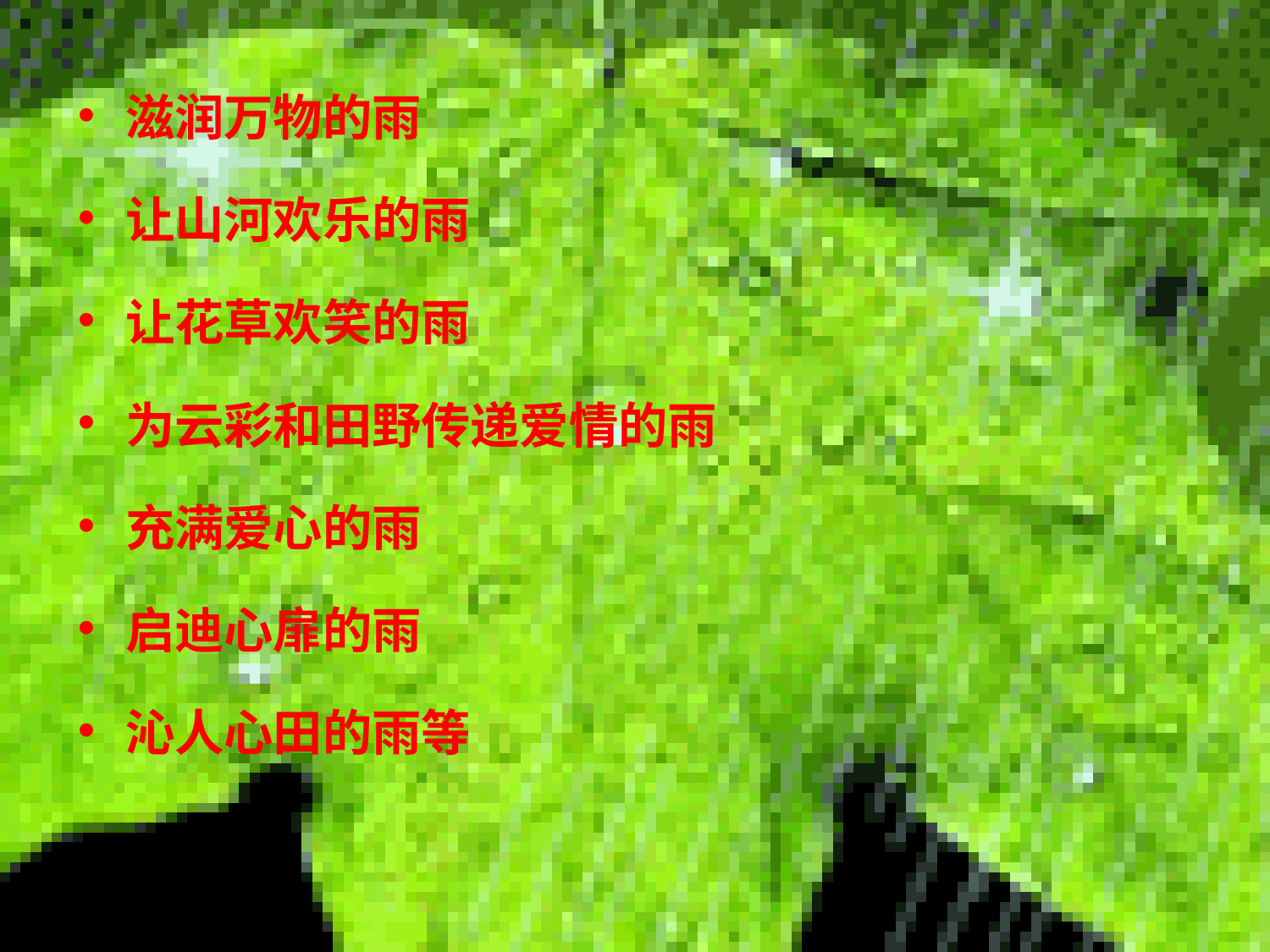

#
滋润万物的雨

让山河欢乐的雨

让花草欢笑的雨

为云彩和田野传递爱情的雨

充满爱心的雨

启迪心扉的雨

沁人心田的雨等